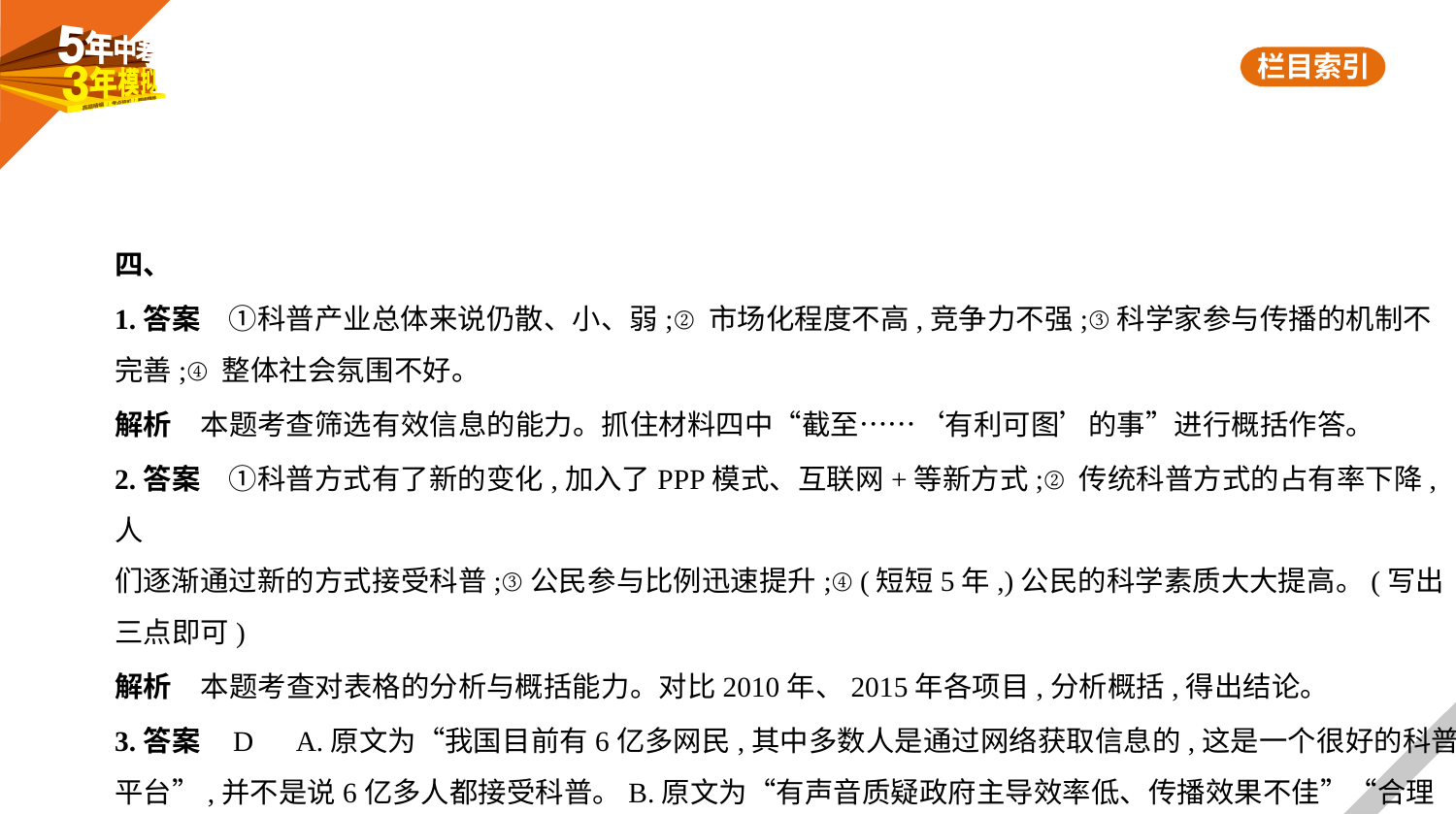

四、
1.答案　①科普产业总体来说仍散、小、弱;②市场化程度不高,竞争力不强;③科学家参与传播的机制不
完善;④整体社会氛围不好。
解析　本题考查筛选有效信息的能力。抓住材料四中“截至……‘有利可图’的事”进行概括作答。
2.答案　①科普方式有了新的变化,加入了PPP模式、互联网+等新方式;②传统科普方式的占有率下降,人
们逐渐通过新的方式接受科普;③公民参与比例迅速提升;④(短短5年,)公民的科学素质大大提高。(写出
三点即可)
解析　本题考查对表格的分析与概括能力。对比2010年、2015年各项目,分析概括,得出结论。
3.答案    D　A.原文为“我国目前有6亿多网民,其中多数人是通过网络获取信息的,这是一个很好的科普
平台”,并不是说6亿多人都接受科普。B.原文为“有声音质疑政府主导效率低、传播效果不佳”“合理